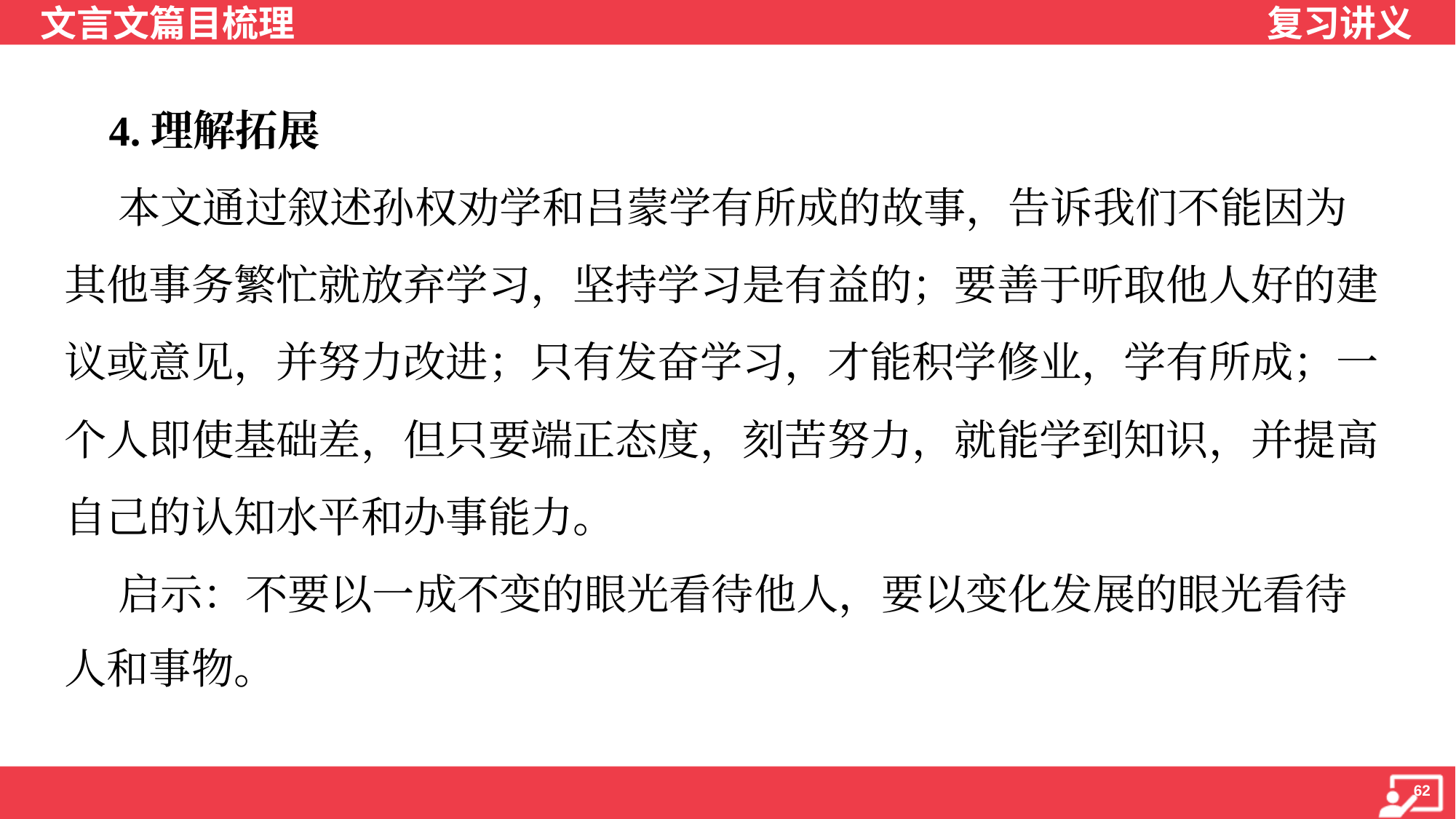

4.理解拓展
    本文通过叙述孙权劝学和吕蒙学有所成的故事，告诉我们不能因为
其他事务繁忙就放弃学习，坚持学习是有益的；要善于听取他人好的建
议或意见，并努力改进；只有发奋学习，才能积学修业，学有所成；一
个人即使基础差，但只要端正态度，刻苦努力，就能学到知识，并提高
自己的认知水平和办事能力。
    启示：不要以一成不变的眼光看待他人，要以变化发展的眼光看待
人和事物。